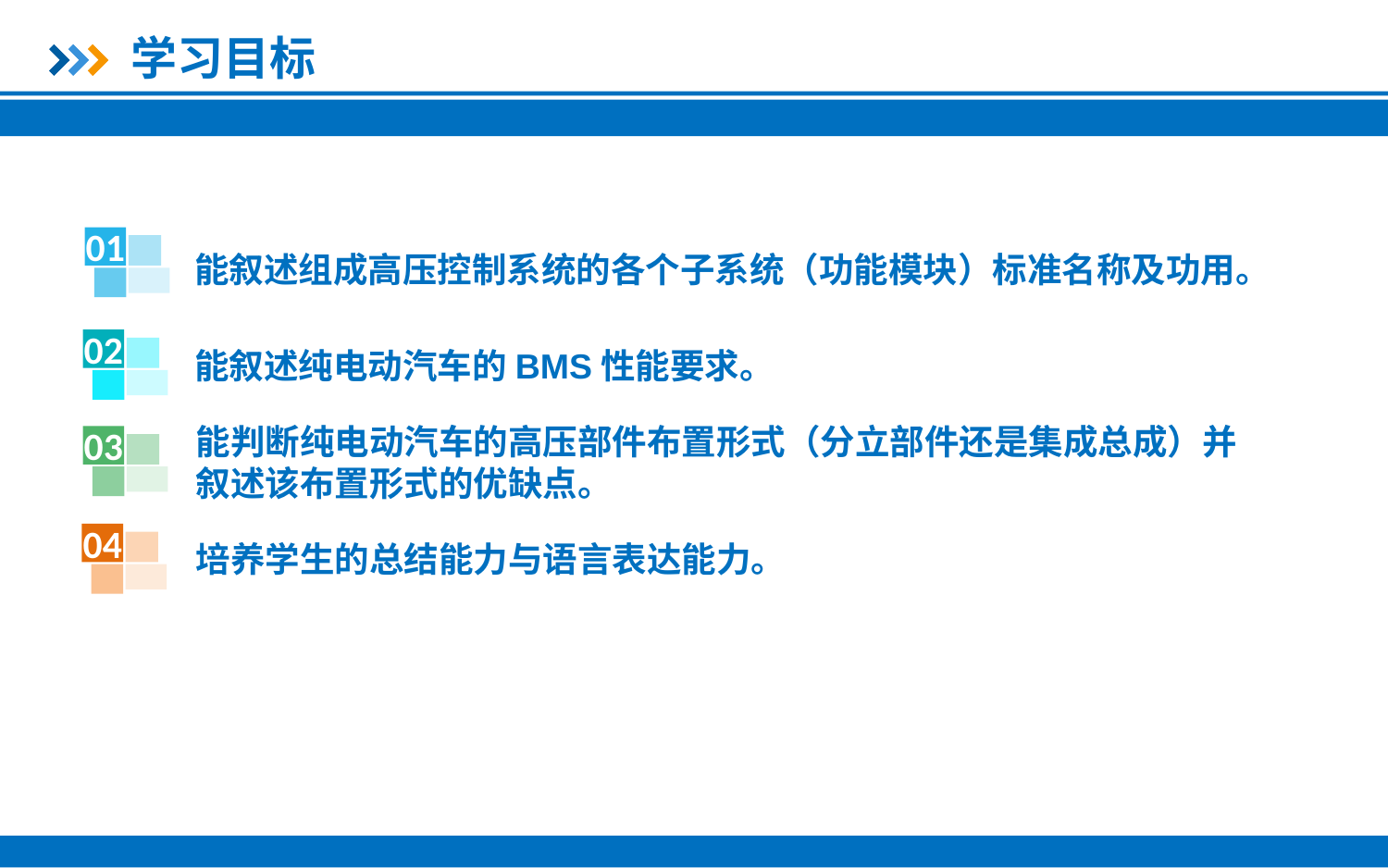

学习目标
01

能叙述组成高压控制系统的各个子系统（功能模块）标准名称及功用。
02

能叙述纯电动汽车的BMS性能要求。
能判断纯电动汽车的高压部件布置形式（分立部件还是集成总成）并叙述该布置形式的优缺点。
03

04

培养学生的总结能力与语言表达能力。